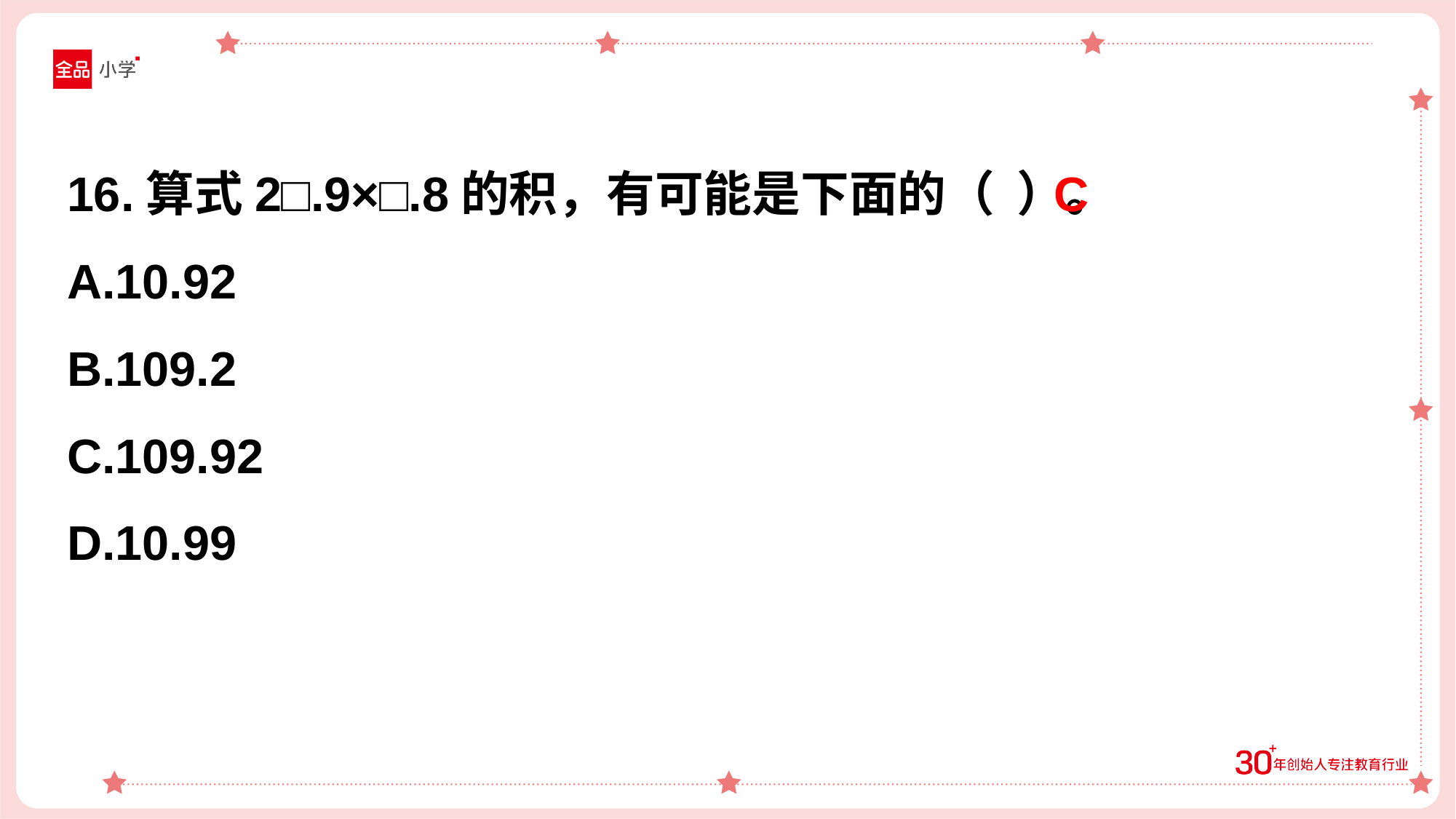

16.算式2□.9×□.8的积，有可能是下面的（  ）。
A.10.92
B.109.2
C.109.92
D.10.99

C